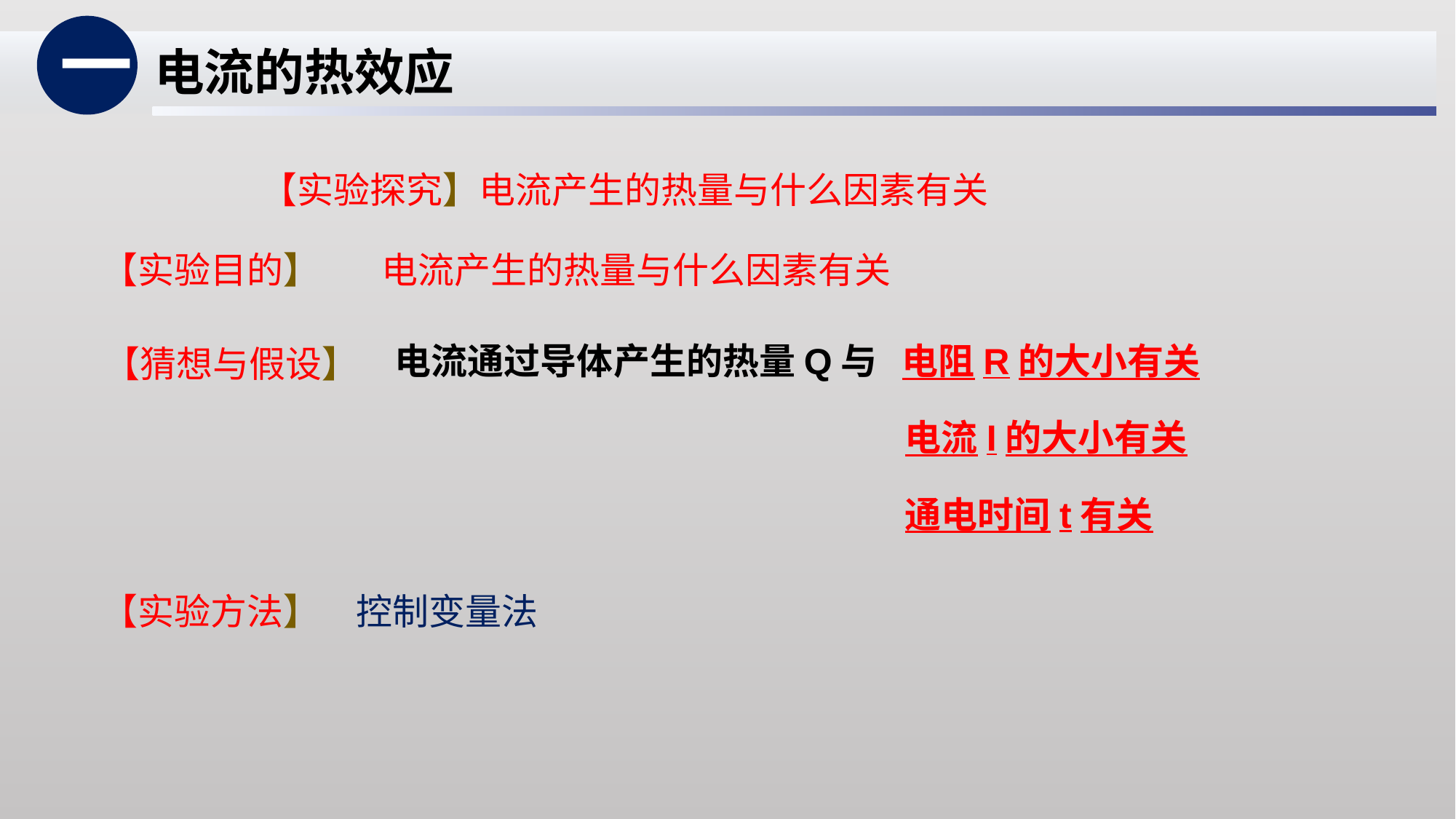

一

电流的热效应

【实验探究】电流产生的热量与什么因素有关
【实验目的】
电流产生的热量与什么因素有关
电流通过导体产生的热量Q与   电阻R的大小有关
【猜想与假设】
电流I的大小有关
通电时间t有关
【实验方法】
控制变量法